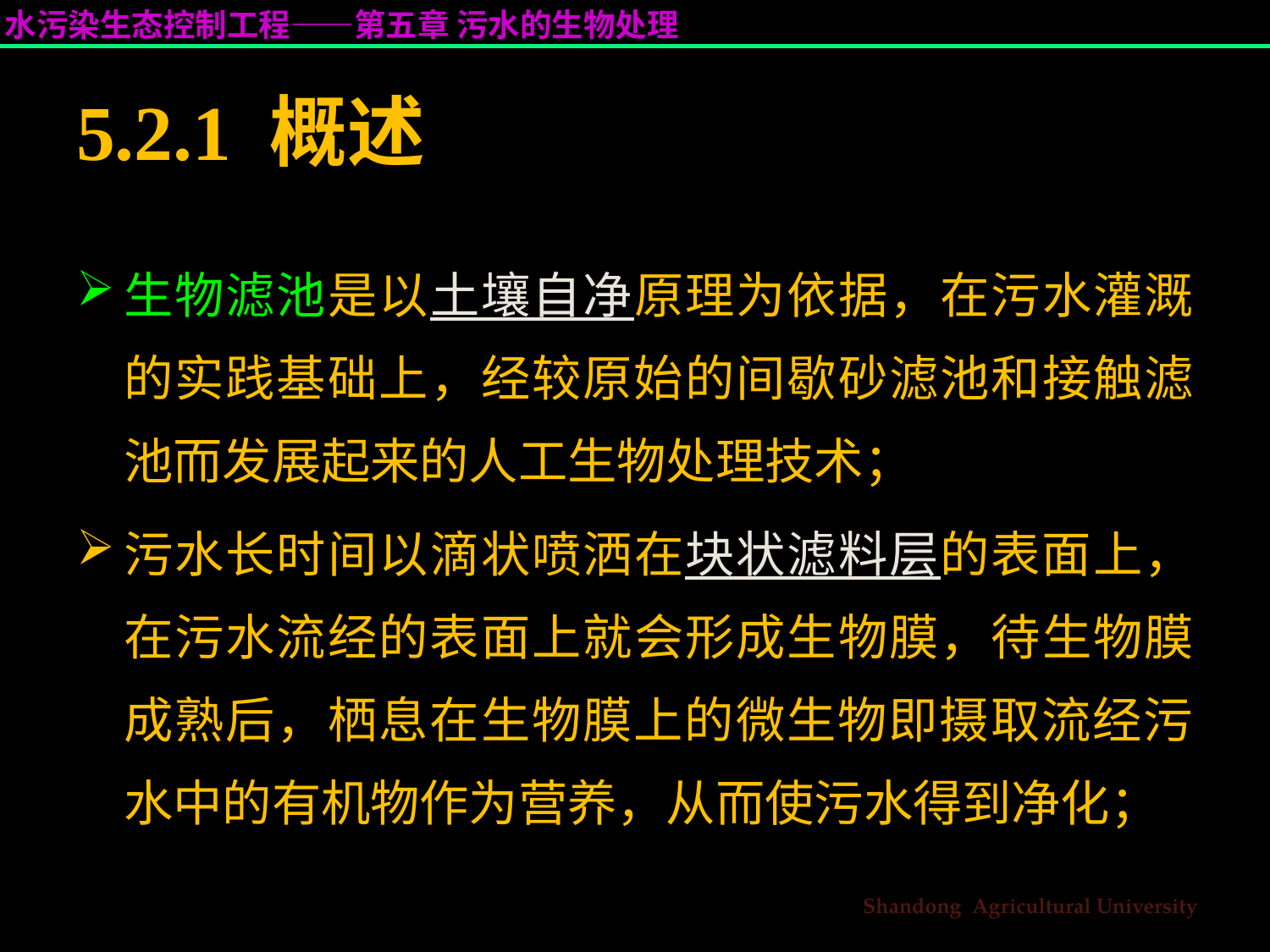

# 5.2.1 概述
生物滤池是以土壤自净原理为依据，在污水灌溉的实践基础上，经较原始的间歇砂滤池和接触滤池而发展起来的人工生物处理技术；
污水长时间以滴状喷洒在块状滤料层的表面上，在污水流经的表面上就会形成生物膜，待生物膜成熟后，栖息在生物膜上的微生物即摄取流经污水中的有机物作为营养，从而使污水得到净化；